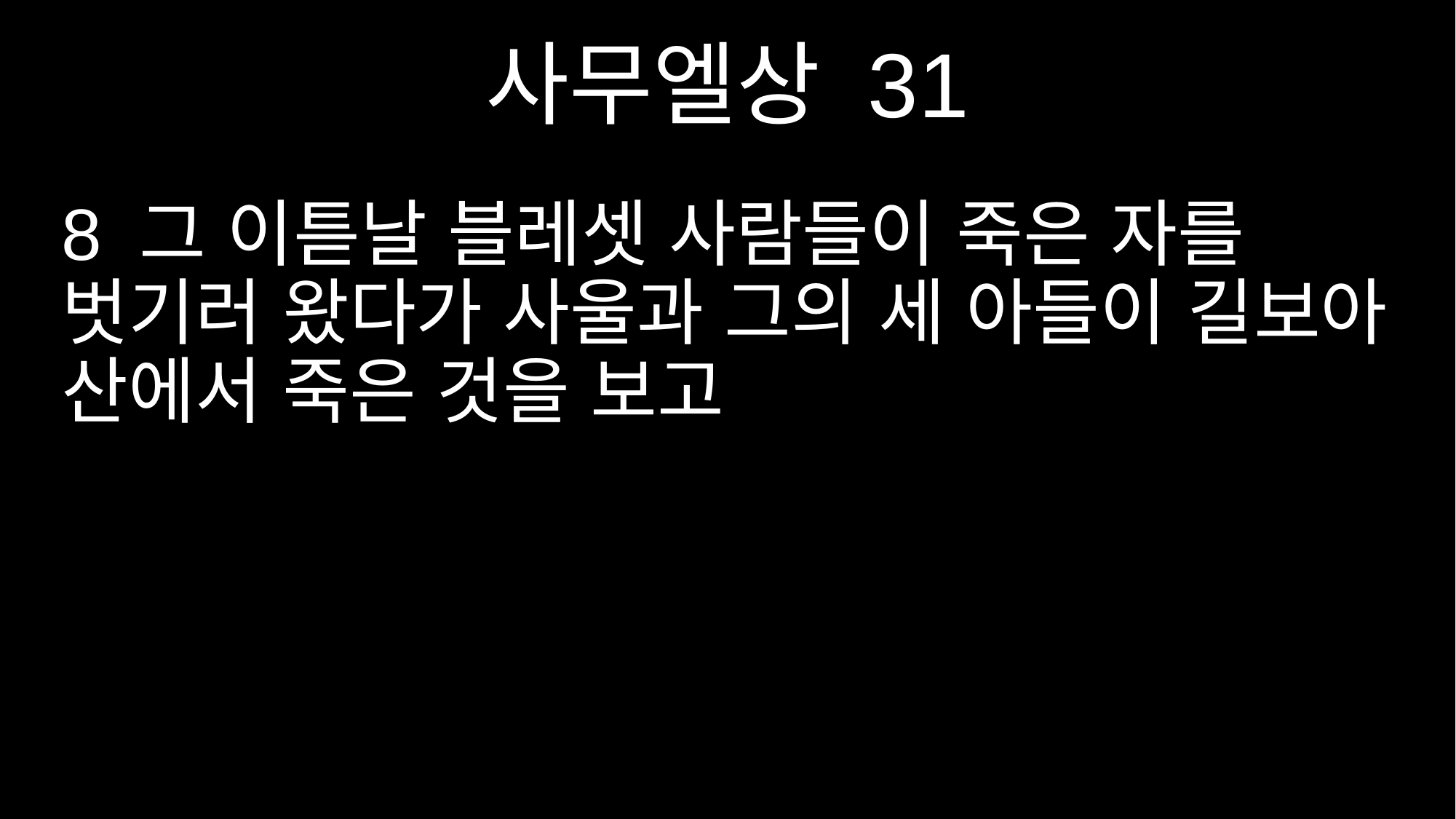

사무엘상 31
8 그 이튿날 블레셋 사람들이 죽은 자를 벗기러 왔다가 사울과 그의 세 아들이 길보아 산에서 죽은 것을 보고